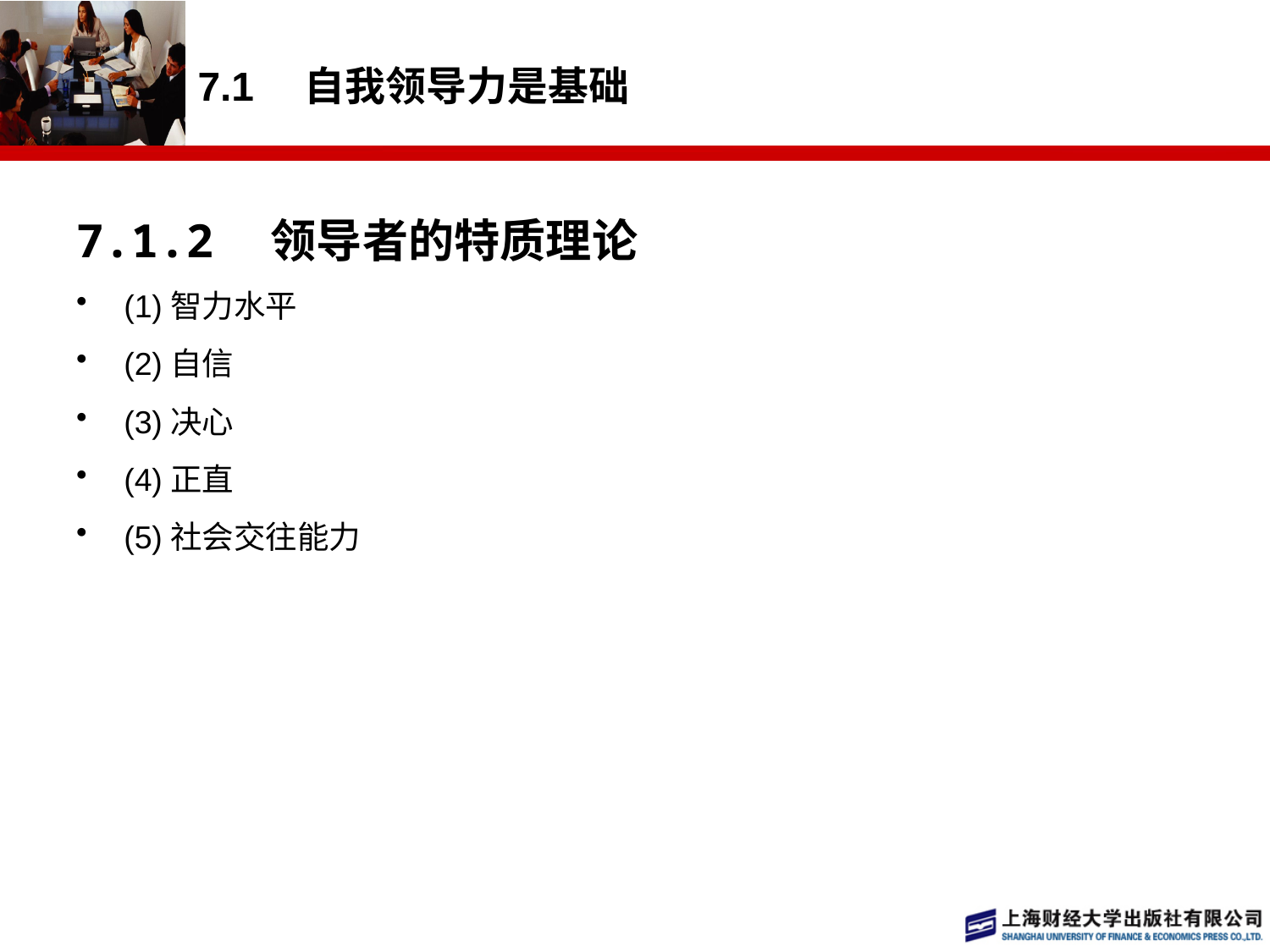

# 7.1　自我领导力是基础
7.1.2　领导者的特质理论
(1)智力水平
(2)自信
(3)决心
(4)正直
(5)社会交往能力